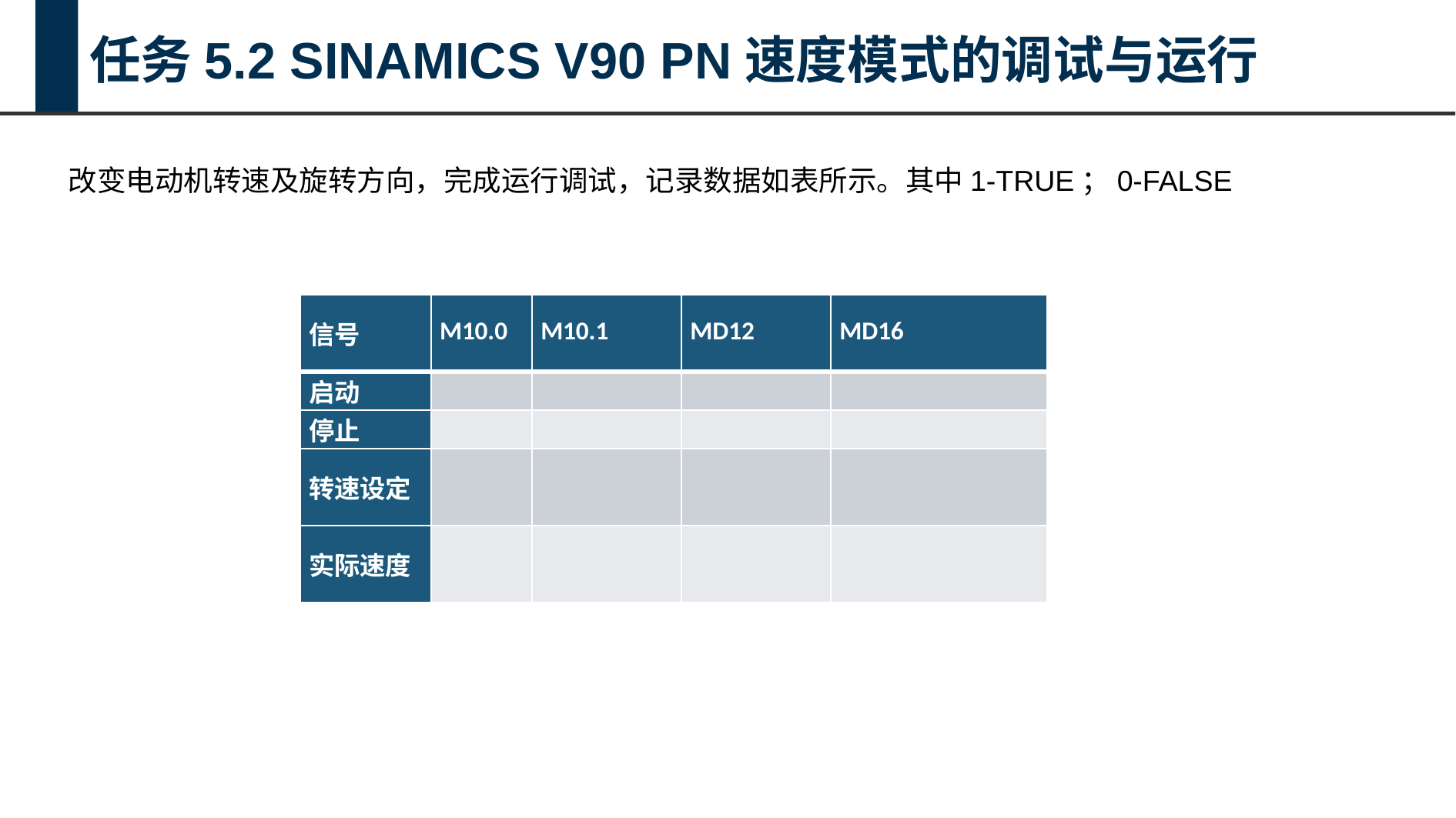

任务5.2 SINAMICS V90 PN速度模式的调试与运行

改变电动机转速及旋转方向，完成运行调试，记录数据如表所示。其中1-TRUE；0-FALSE

| 信号 | M10.0 | M10.1 | MD12 | MD16 |
| --- | --- | --- | --- | --- |
| 启动 |  |  |  |  |
| 停止 |  |  |  |  |
| 转速设定 |  |  |  |  |
| 实际速度 |  |  |  |  |